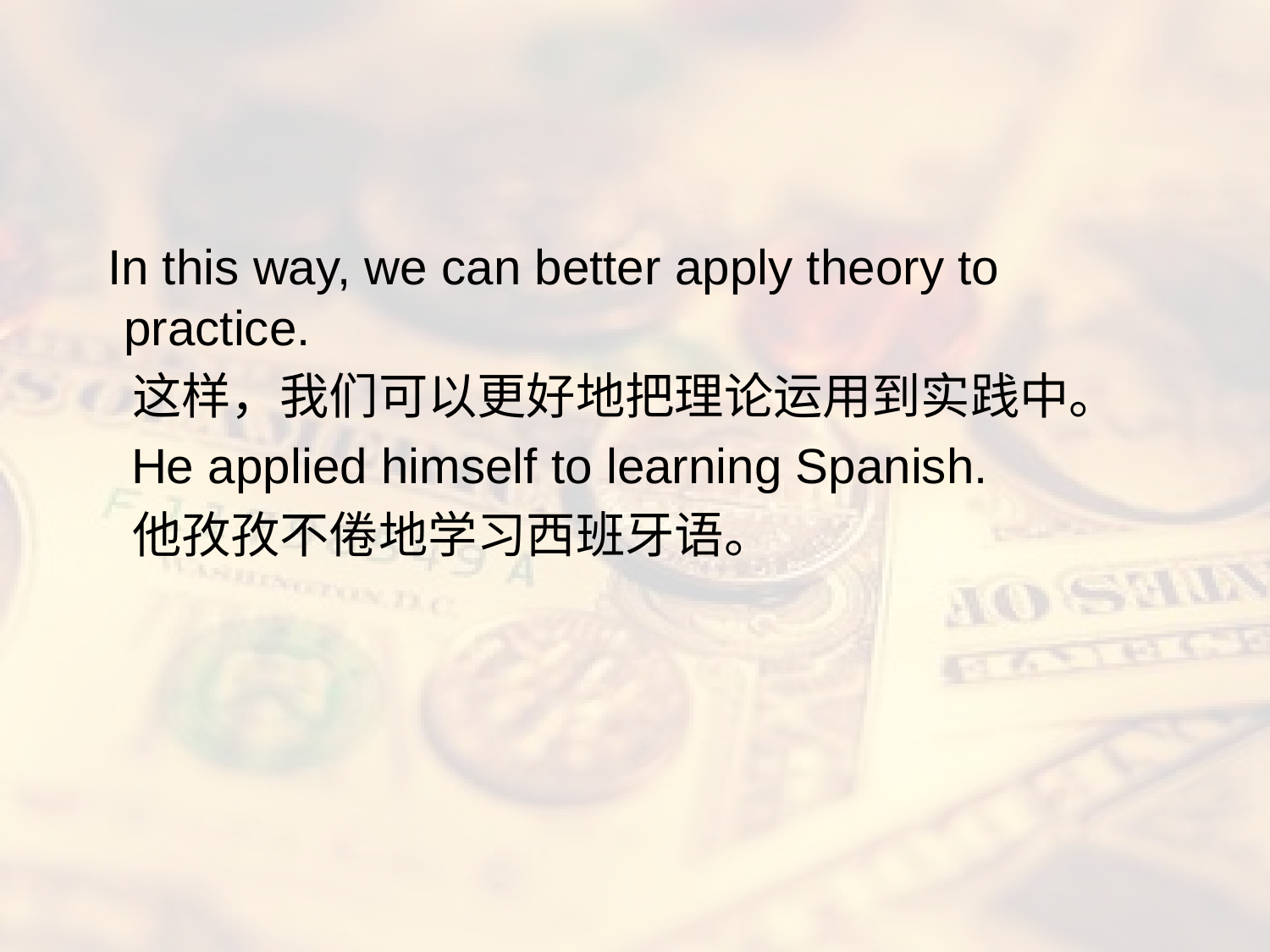

#
  In this way, we can better apply theory to practice.
    这样，我们可以更好地把理论运用到实践中。
    He applied himself to learning Spanish.
    他孜孜不倦地学习西班牙语。